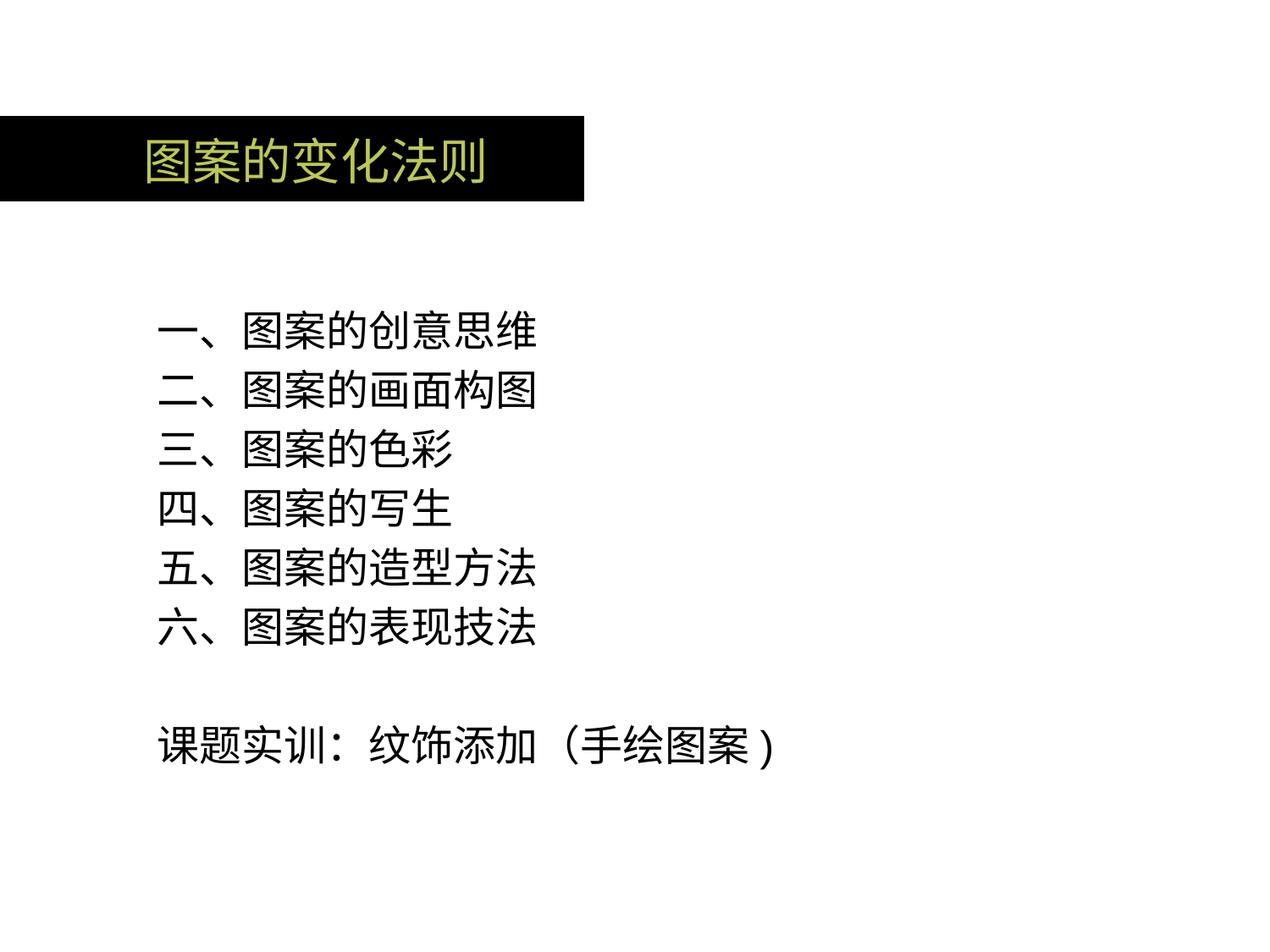

图案的变化法则
一、图案的创意思维
二、图案的画面构图
三、图案的色彩
四、图案的写生
五、图案的造型方法
六、图案的表现技法

课题实训：纹饰添加（手绘图案)